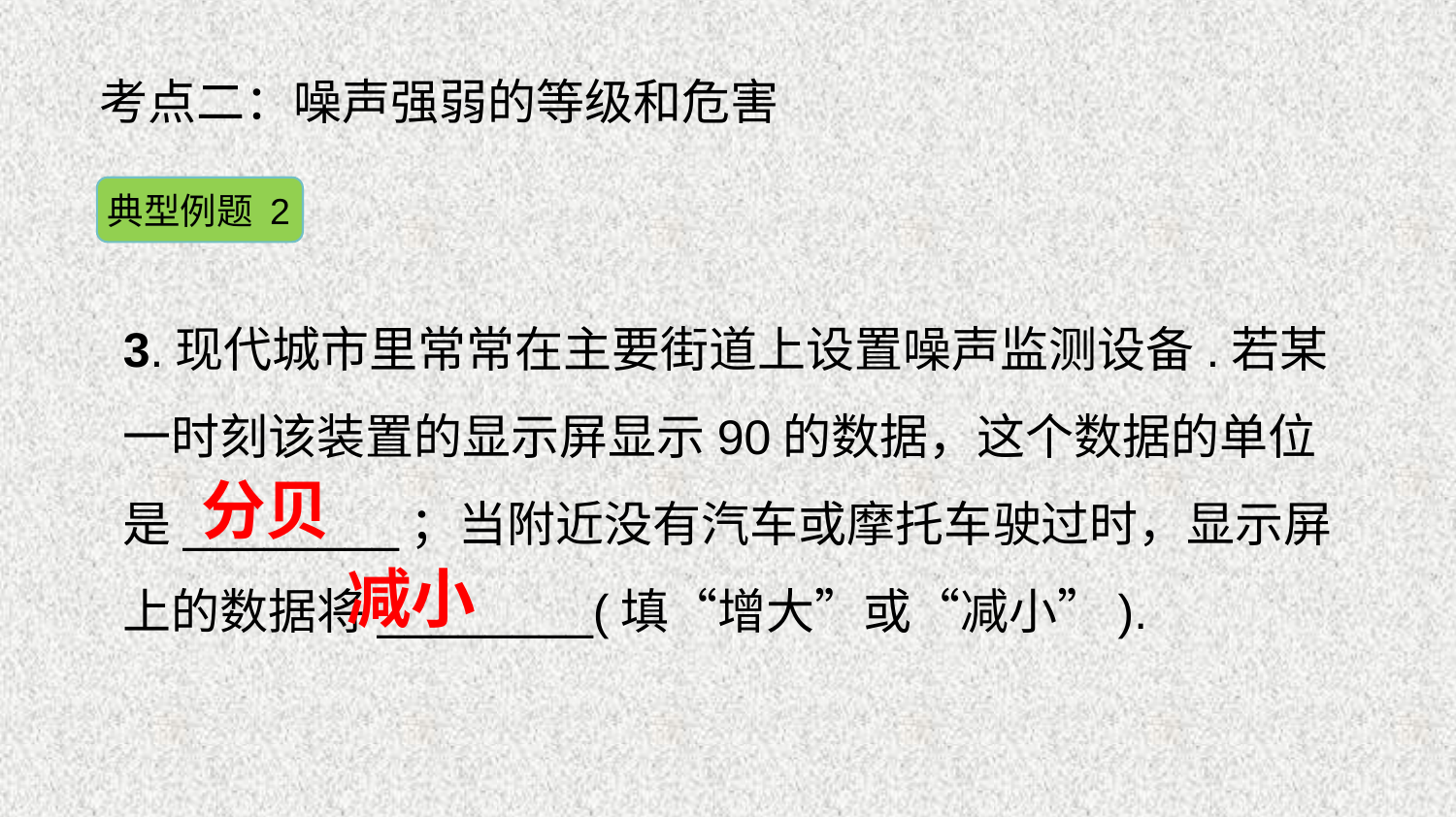

考点二：噪声强弱的等级和危害
典型例题 2
3.现代城市里常常在主要街道上设置噪声监测设备.若某一时刻该装置的显示屏显示90的数据，这个数据的单位是________；当附近没有汽车或摩托车驶过时，显示屏上的数据将________(填“增大”或“减小”).
分贝
减小